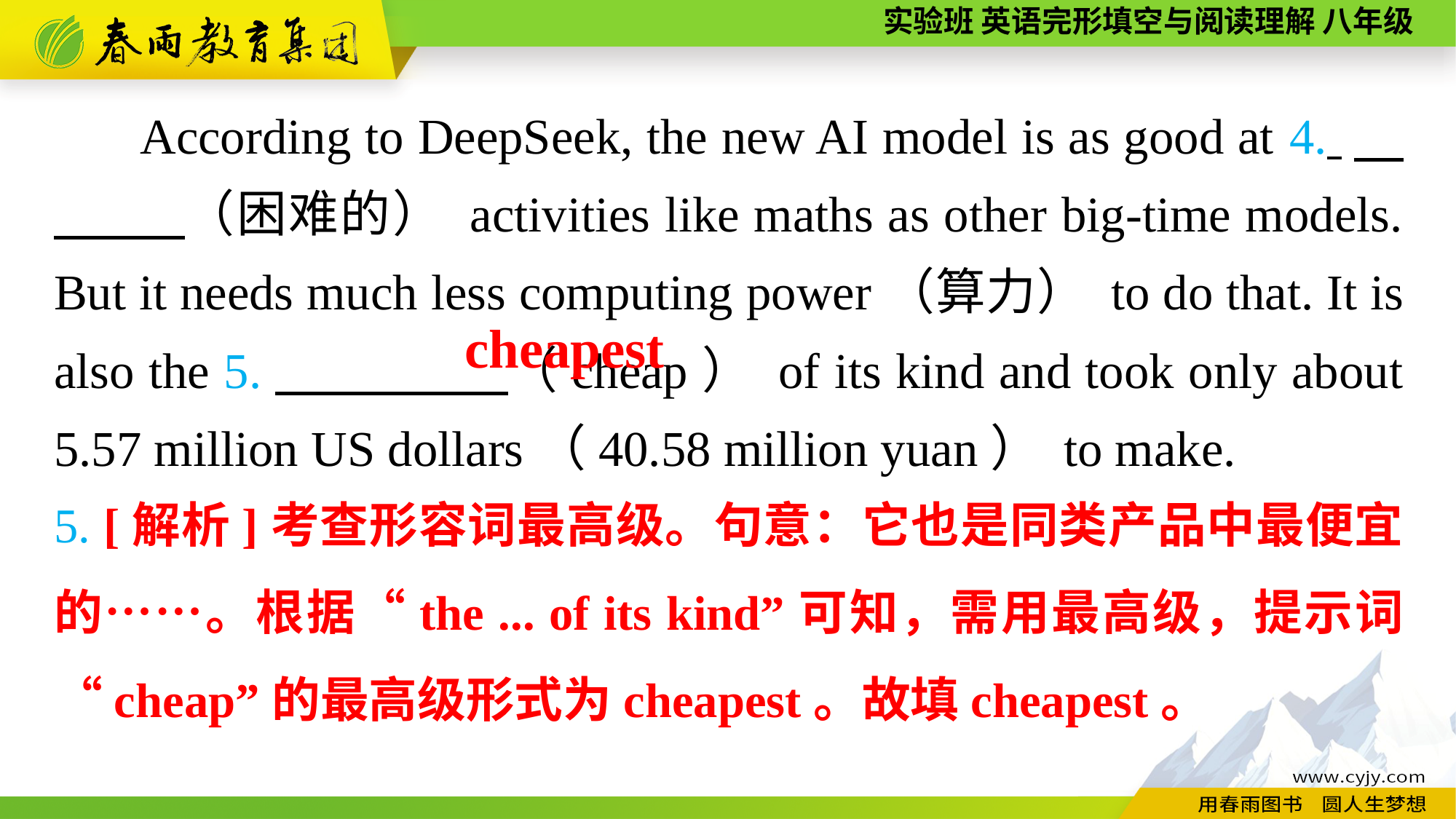

According to DeepSeek, the new AI model is as good at 4. 　　，  （困难的） activities like maths as other big-time models. But it needs much less computing power（算力） to do that. It is also the 5.　　　  　（cheap） of its kind and took only about 5.57 million US dollars（40.58 million yuan） to make.
cheapest
5. [解析]考查形容词最高级。句意：它也是同类产品中最便宜的……。根据“the ... of its kind”可知，需用最高级，提示词“cheap”的最高级形式为cheapest。故填cheapest。